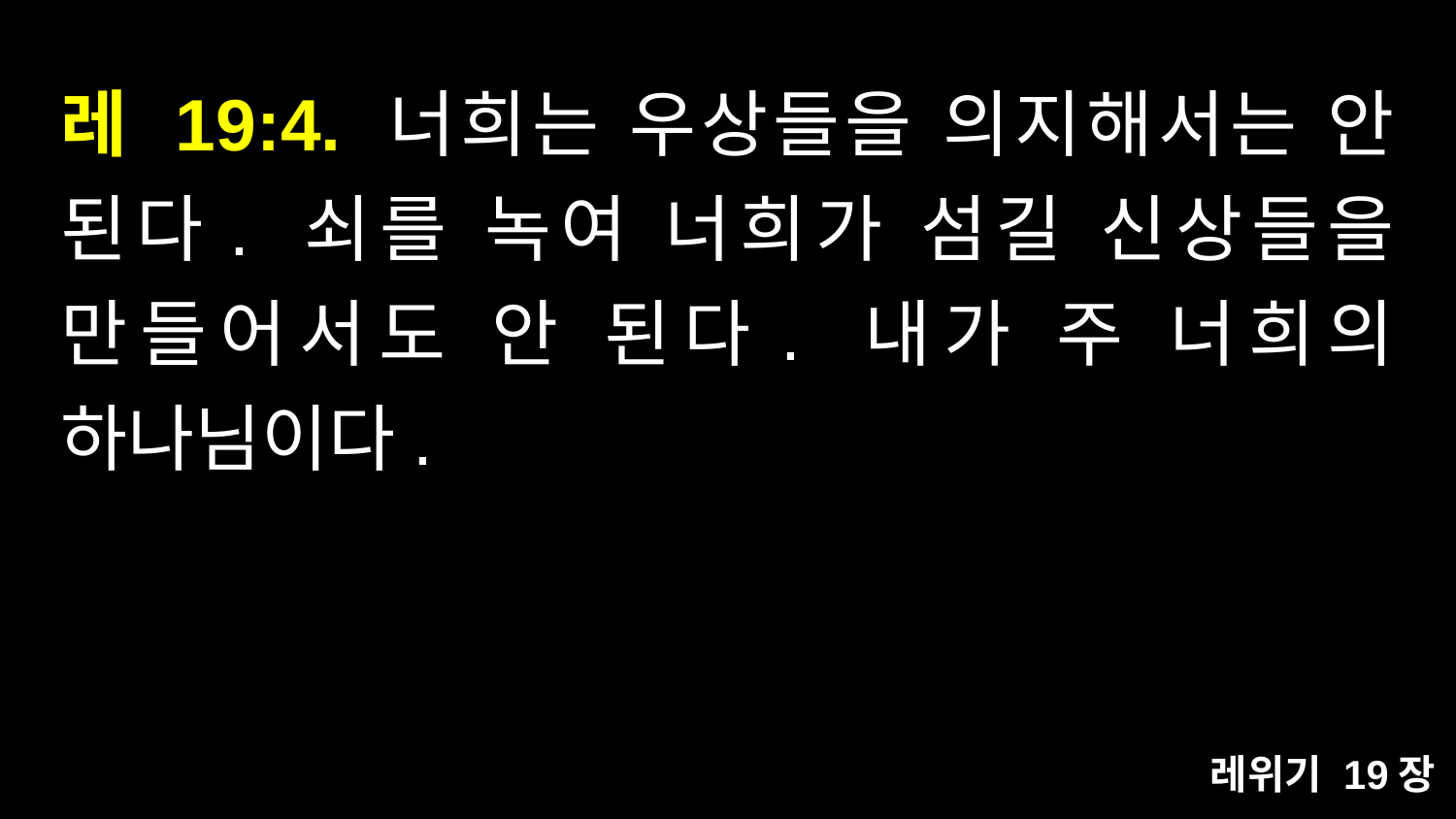

# 레 19:4. 너희는 우상들을 의지해서는 안 된다. 쇠를 녹여 너희가 섬길 신상들을 만들어서도 안 된다. 내가 주 너희의 하나님이다.
레위기 19장